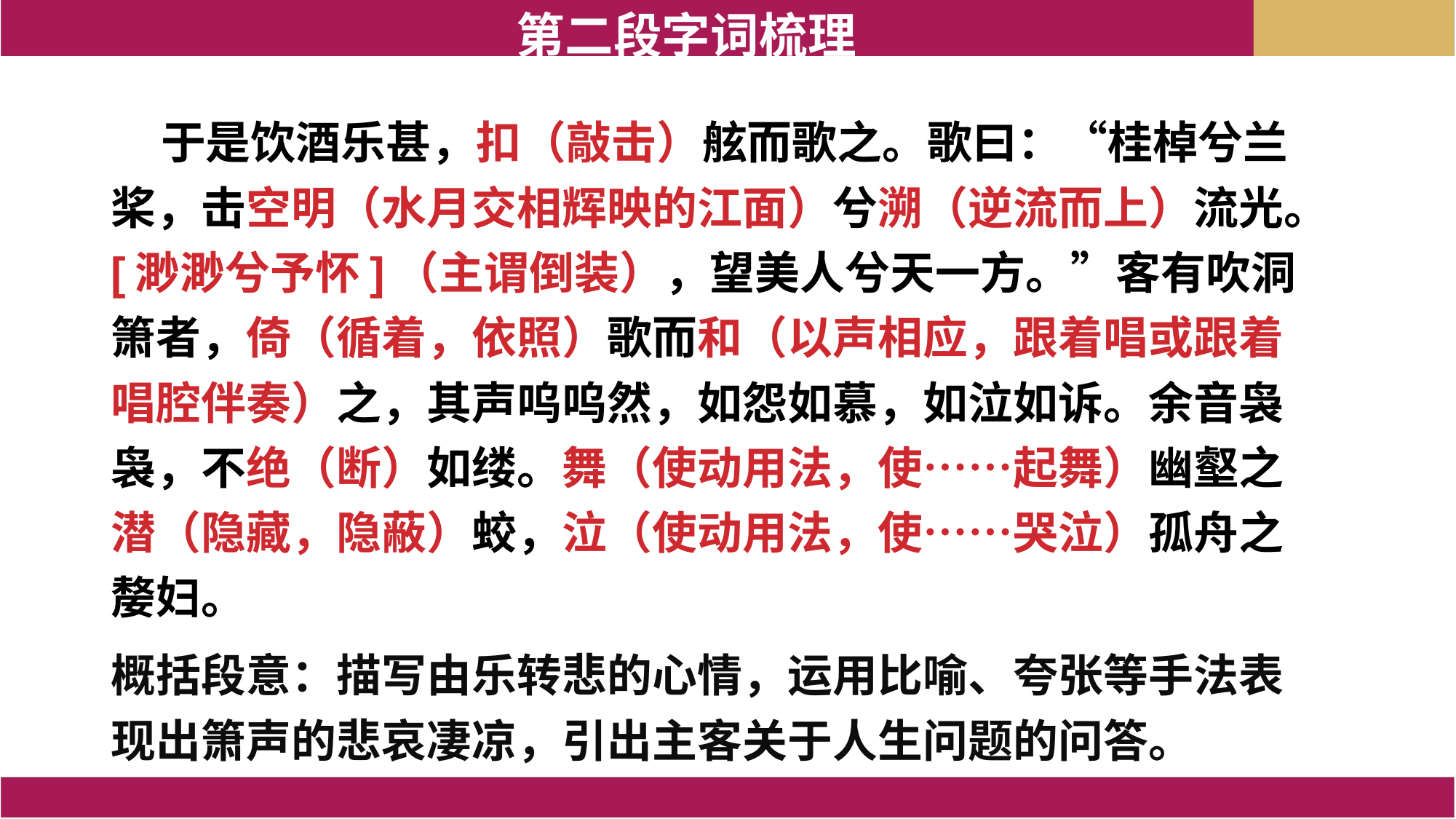

第二段字词梳理
    于是饮酒乐甚，扣（敲击）舷而歌之。歌曰：“桂棹兮兰桨，击空明（水月交相辉映的江面）兮溯（逆流而上）流光。[渺渺兮予怀]（主谓倒装），望美人兮天一方。”客有吹洞箫者，倚（循着，依照）歌而和（以声相应，跟着唱或跟着唱腔伴奏）之，其声呜呜然，如怨如慕，如泣如诉。余音袅袅，不绝（断）如缕。舞（使动用法，使……起舞）幽壑之潜（隐藏，隐蔽）蛟，泣（使动用法，使……哭泣）孤舟之嫠妇。
概括段意：描写由乐转悲的心情，运用比喻、夸张等手法表现出箫声的悲哀凄凉，引出主客关于人生问题的问答。